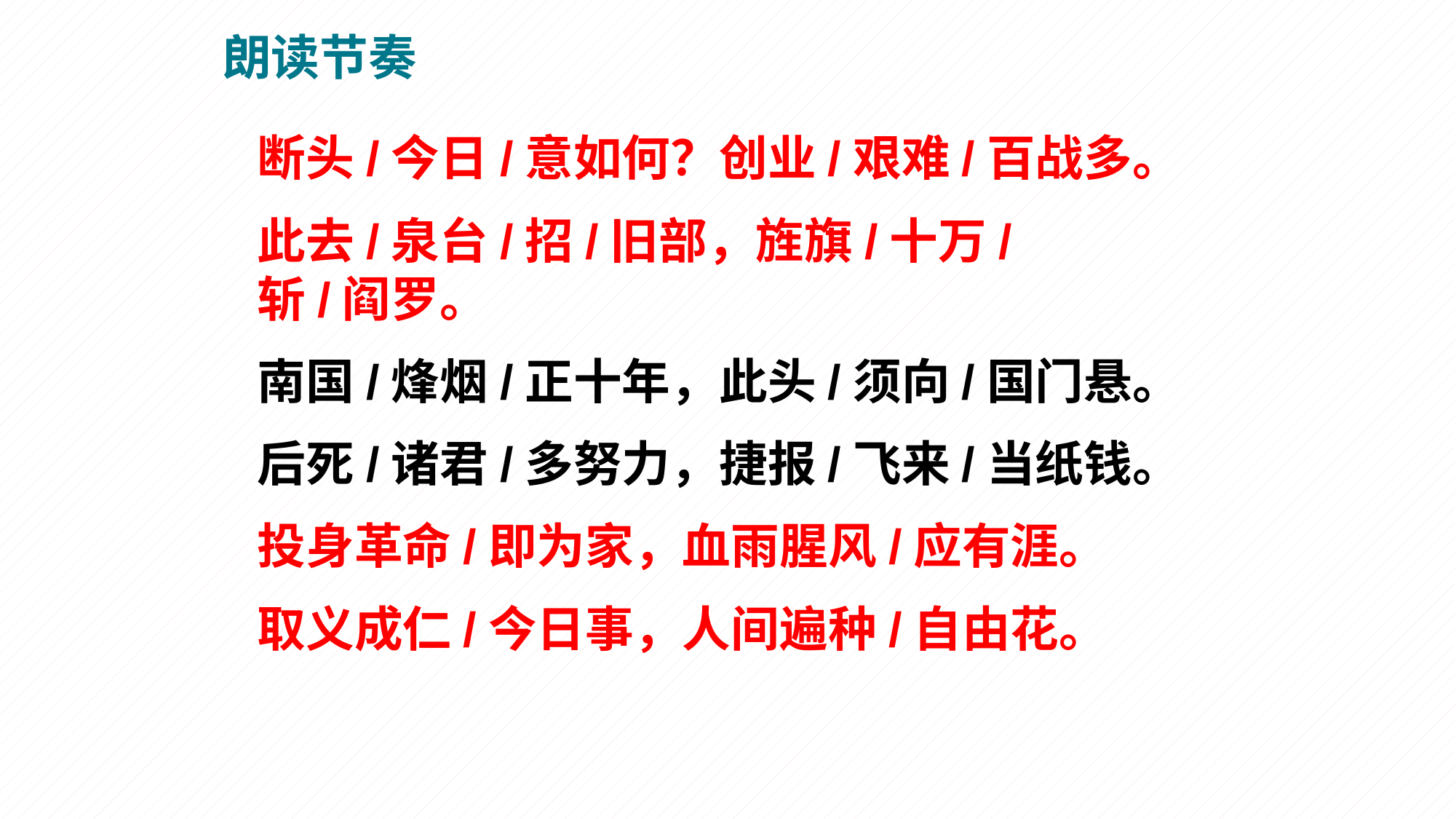

朗读节奏
断头/今日/意如何？创业/艰难/百战多。
此去/泉台/招/旧部，旌旗/十万/斩/阎罗。
南国/烽烟/正十年，此头/须向/国门悬。
后死/诸君/多努力，捷报/飞来/当纸钱。
投身革命/即为家，血雨腥风/应有涯。
取义成仁/今日事，人间遍种/自由花。